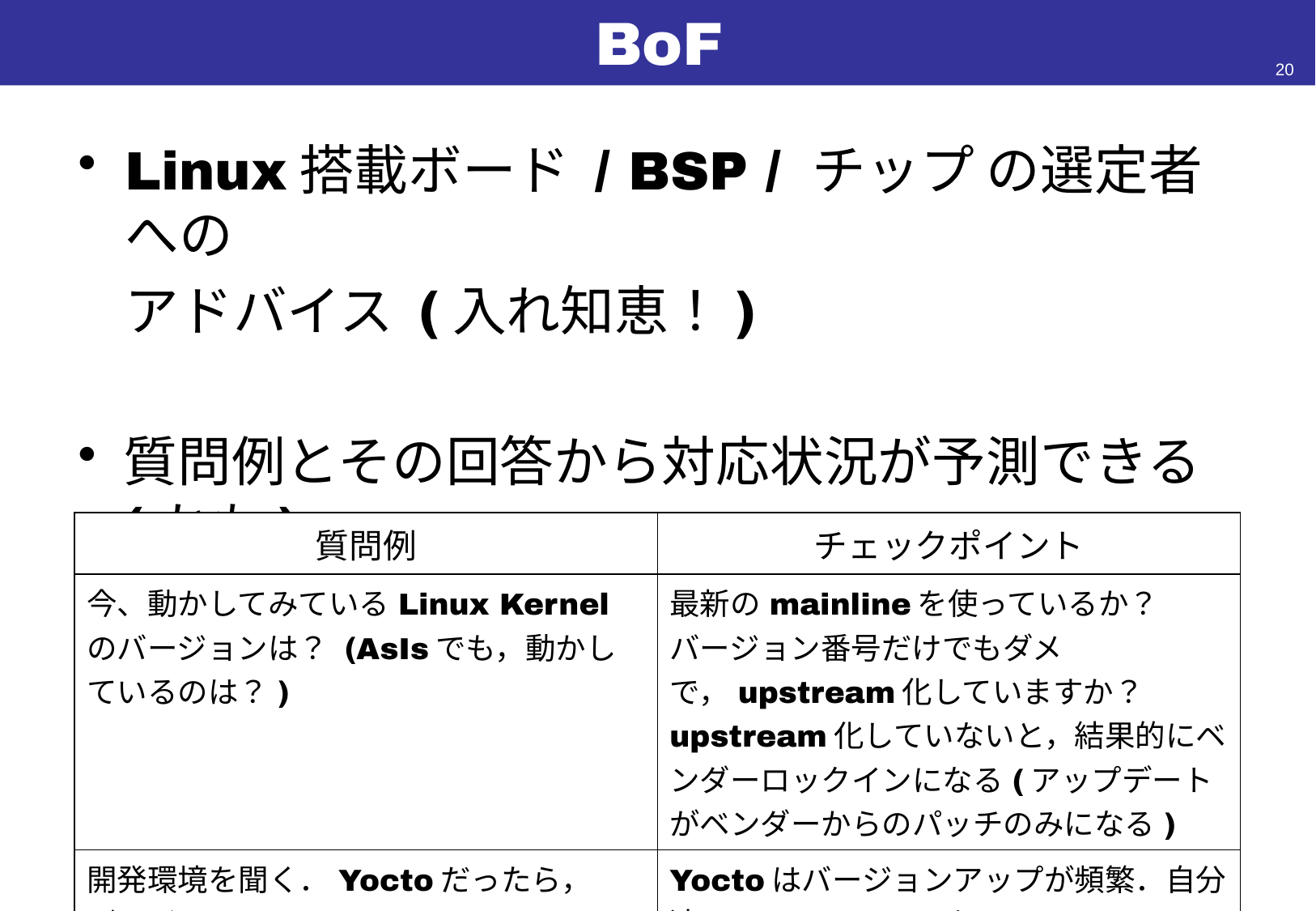

# BoF
20
Linux搭載ボード / BSP / チップ の選定者への
	アドバイス (入れ知恵！)

質問例とその回答から対応状況が予測できる(かも)
| 質問例 | チェックポイント |
| --- | --- |
| 今、動かしてみているLinux Kernelのバージョンは？ (AsIsでも，動かしているのは？) | 最新のmainlineを使っているか？ バージョン番号だけでもダメで，upstream化していますか？ upstream化していないと，結果的にベンダーロックインになる(アップデートがベンダーからのパッチのみになる) |
| 開発環境を聞く．Yoctoだったら，バージョンは？ | Yoctoはバージョンアップが頻繁．自分達でコントロールできること |